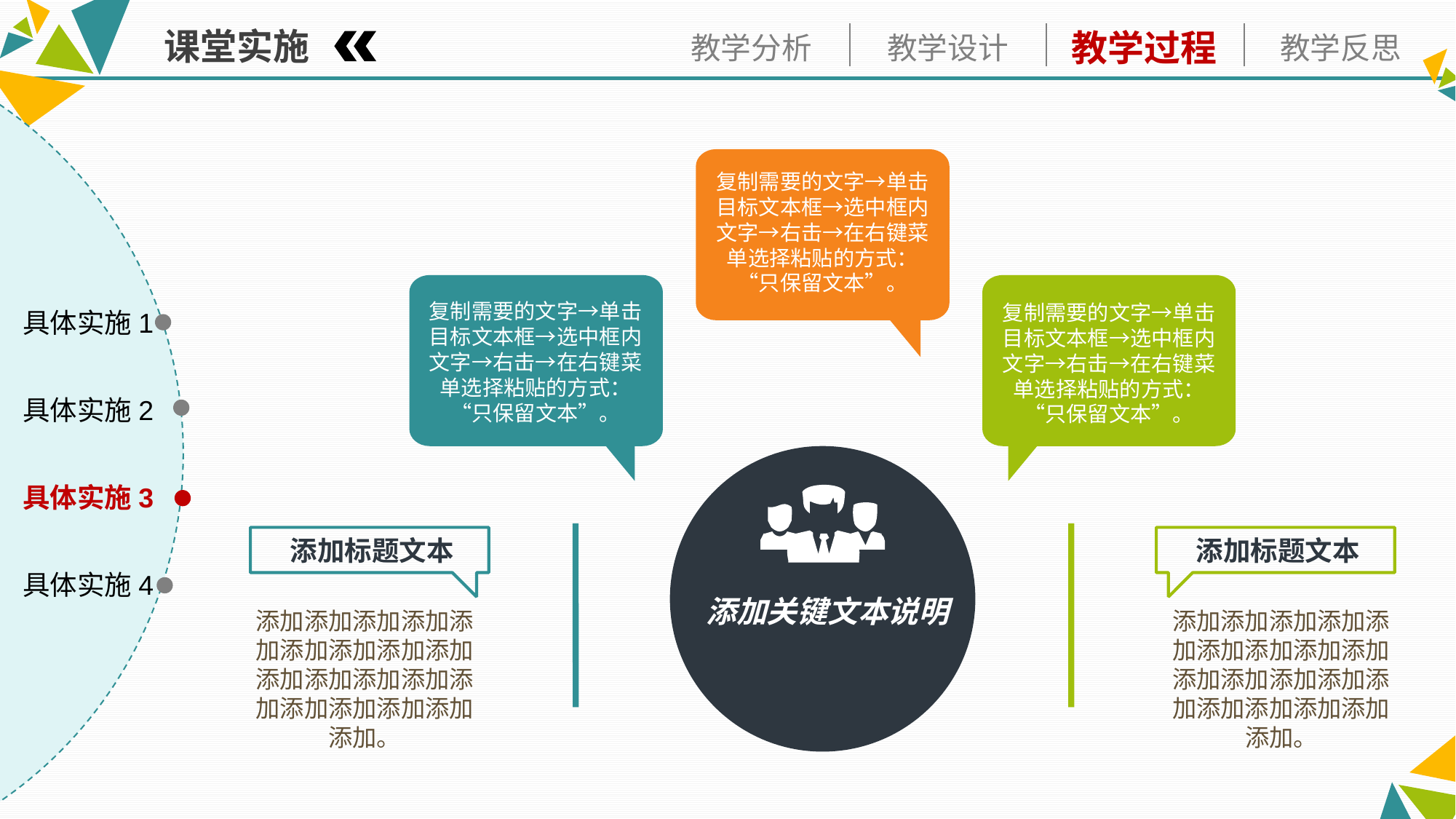

课堂实施

复制需要的文字→单击目标文本框→选中框内文字→右击→在右键菜单选择粘贴的方式：“只保留文本”。

复制需要的文字→单击目标文本框→选中框内文字→右击→在右键菜单选择粘贴的方式：“只保留文本”。

复制需要的文字→单击目标文本框→选中框内文字→右击→在右键菜单选择粘贴的方式：“只保留文本”。
具体实施1

具体实施2

具体实施3

添加标题文本

添加标题文本
具体实施4

添加关键文本说明
添加添加添加添加添加添加添加添加添加添加添加添加添加添加添加添加添加添加添加。
添加添加添加添加添加添加添加添加添加添加添加添加添加添加添加添加添加添加添加。